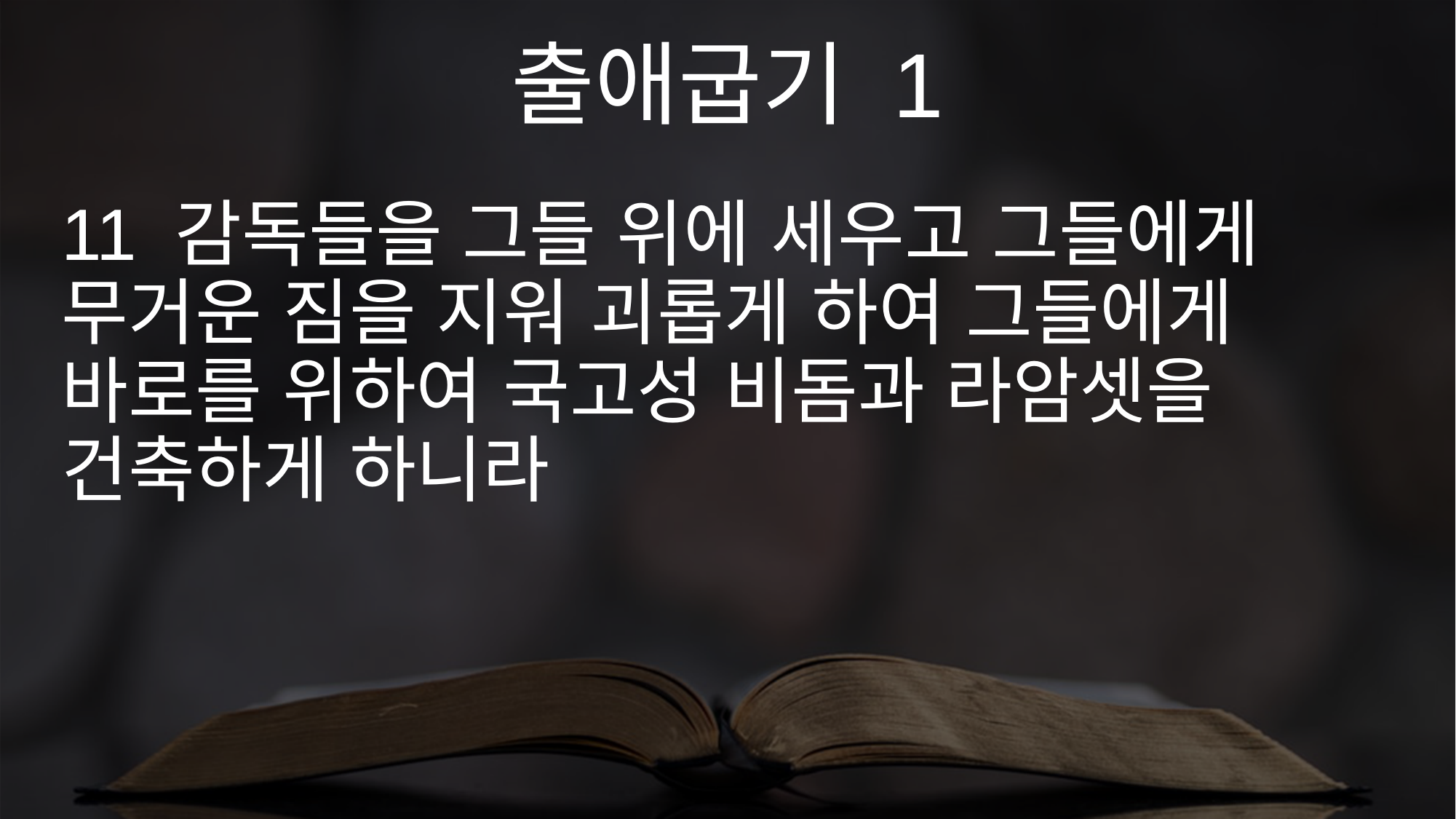

출애굽기 1
11 감독들을 그들 위에 세우고 그들에게 무거운 짐을 지워 괴롭게 하여 그들에게 바로를 위하여 국고성 비돔과 라암셋을 건축하게 하니라